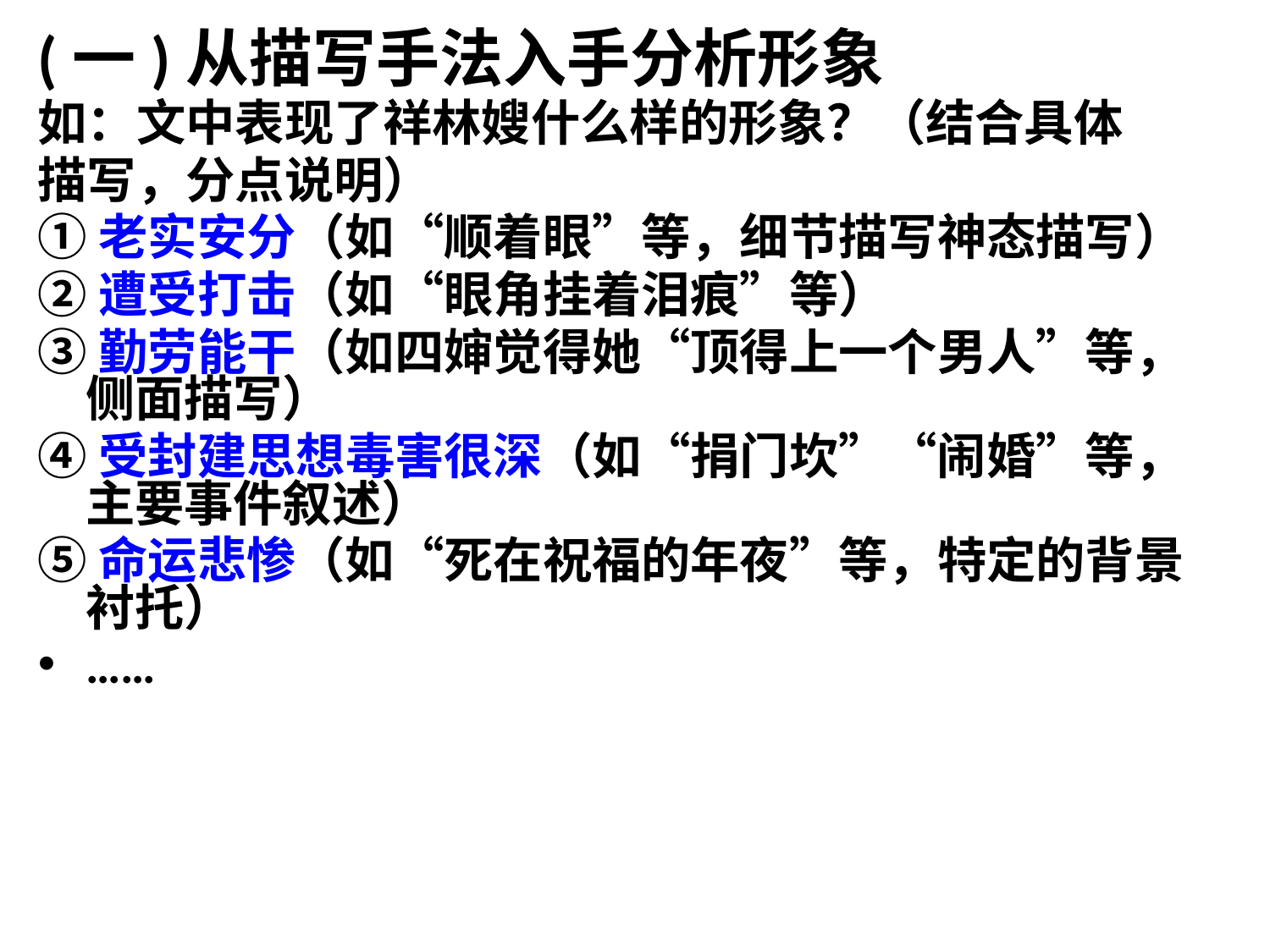

(一)从描写手法入手分析形象
如：文中表现了祥林嫂什么样的形象？（结合具体
描写，分点说明）
①老实安分（如“顺着眼”等，细节描写神态描写）
②遭受打击（如“眼角挂着泪痕”等）
③勤劳能干（如四婶觉得她“顶得上一个男人”等，侧面描写）
④受封建思想毒害很深（如“捐门坎”“闹婚”等，主要事件叙述）
⑤命运悲惨（如“死在祝福的年夜”等，特定的背景衬托）
……